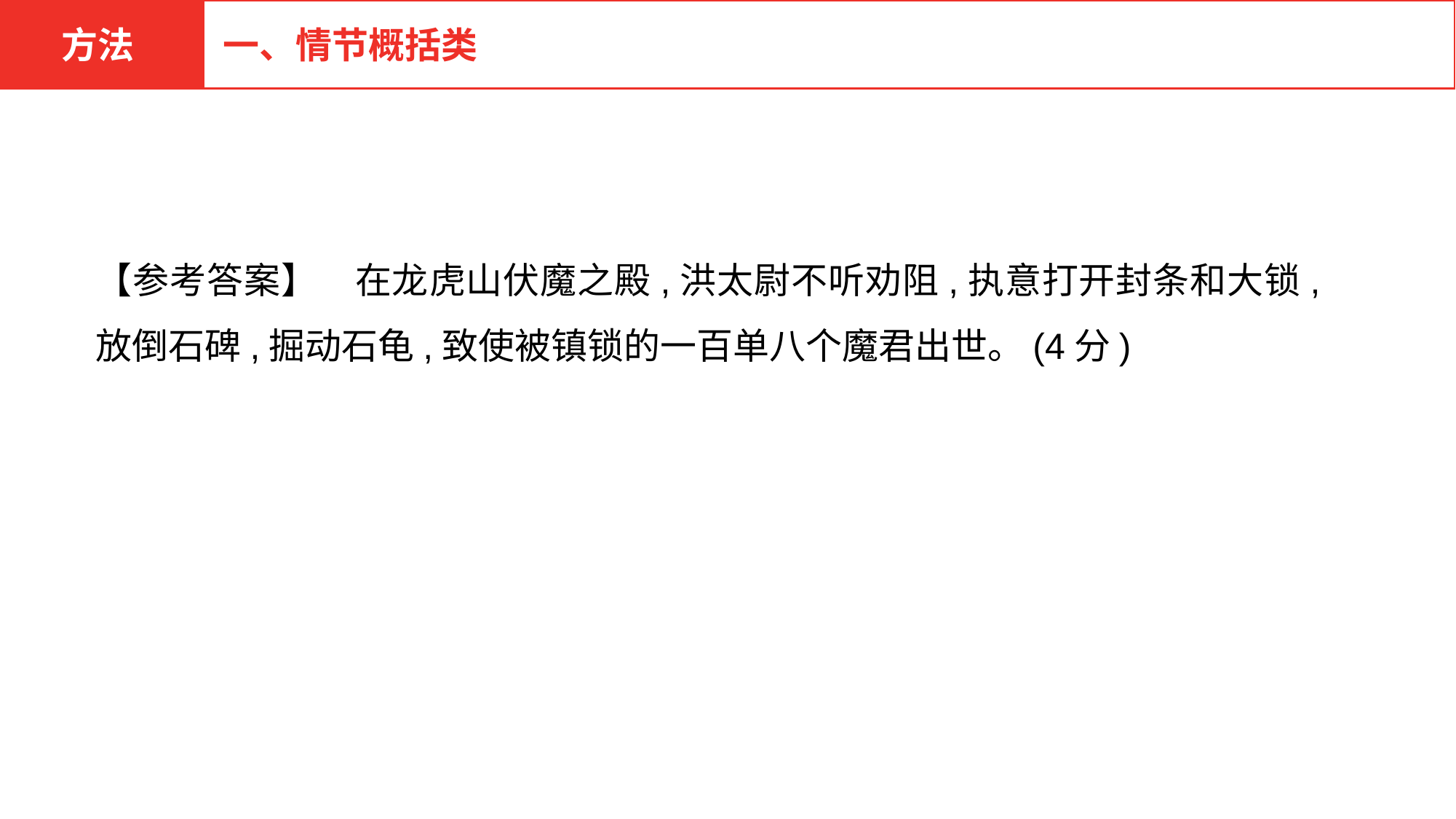

方法
一、情节概括类
【参考答案】　在龙虎山伏魔之殿,洪太尉不听劝阻,执意打开封条和大锁,放倒石碑,掘动石龟,致使被镇锁的一百单八个魔君出世。(4分)